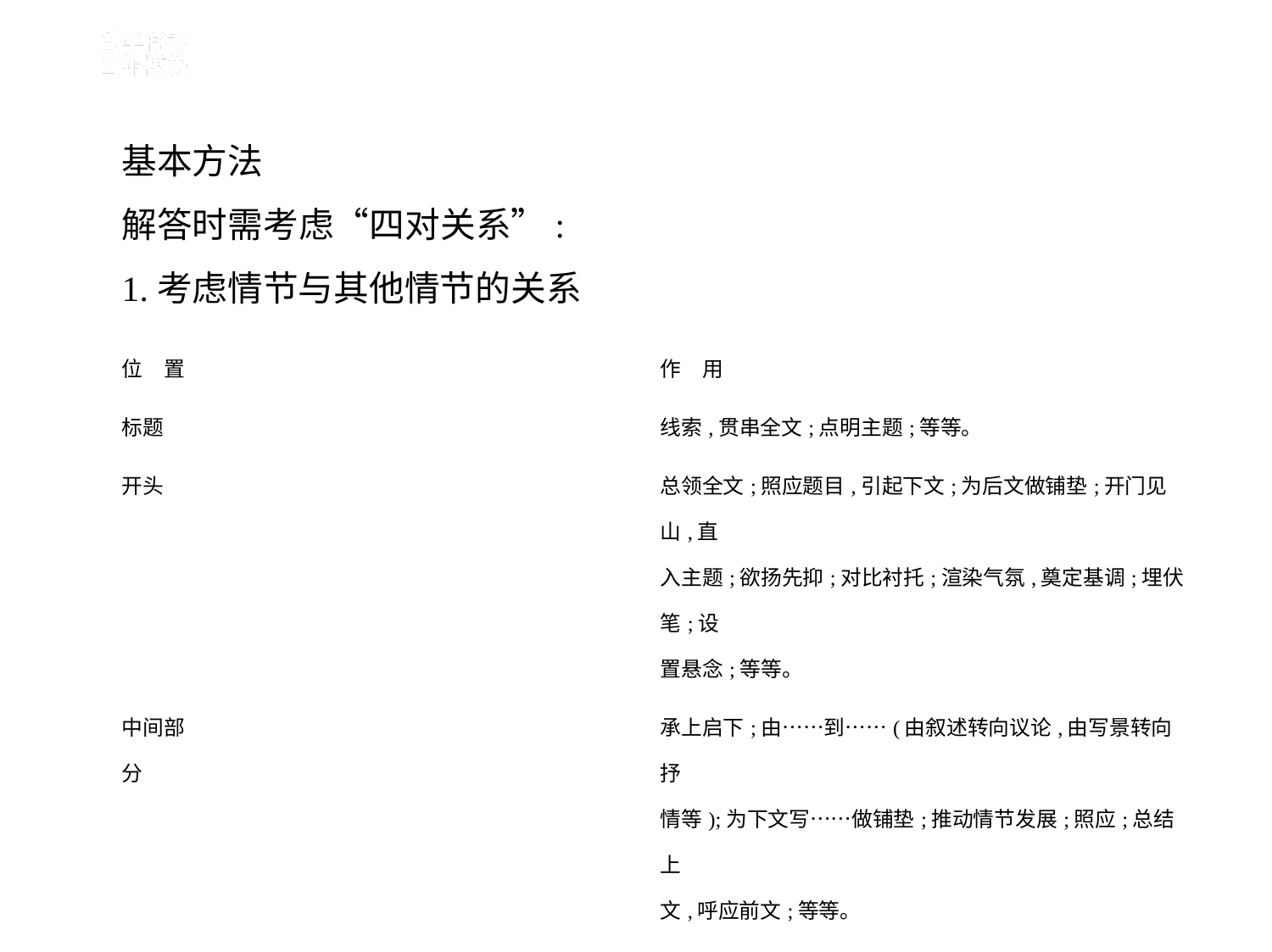

基本方法
解答时需考虑“四对关系”:
1.考虑情节与其他情节的关系
| 位　置 | 作　用 |
| --- | --- |
| 标题 | 线索,贯串全文;点明主题;等等。 |
| 开头 | 总领全文;照应题目,引起下文;为后文做铺垫;开门见山,直 入主题;欲扬先抑;对比衬托;渲染气氛,奠定基调;埋伏笔;设 置悬念;等等。 |
| 中间部 分 | 承上启下;由……到……(由叙述转向议论,由写景转向抒 情等);为下文写……做铺垫;推动情节发展;照应;总结上 文,呼应前文;等等。 |
| 结尾 | 卒章显志;戛然而止,回味悠长;深化主题;照应前文,结构严 谨;画龙点睛,照应开头;言有尽而意无穷;以小见大;等等。 |